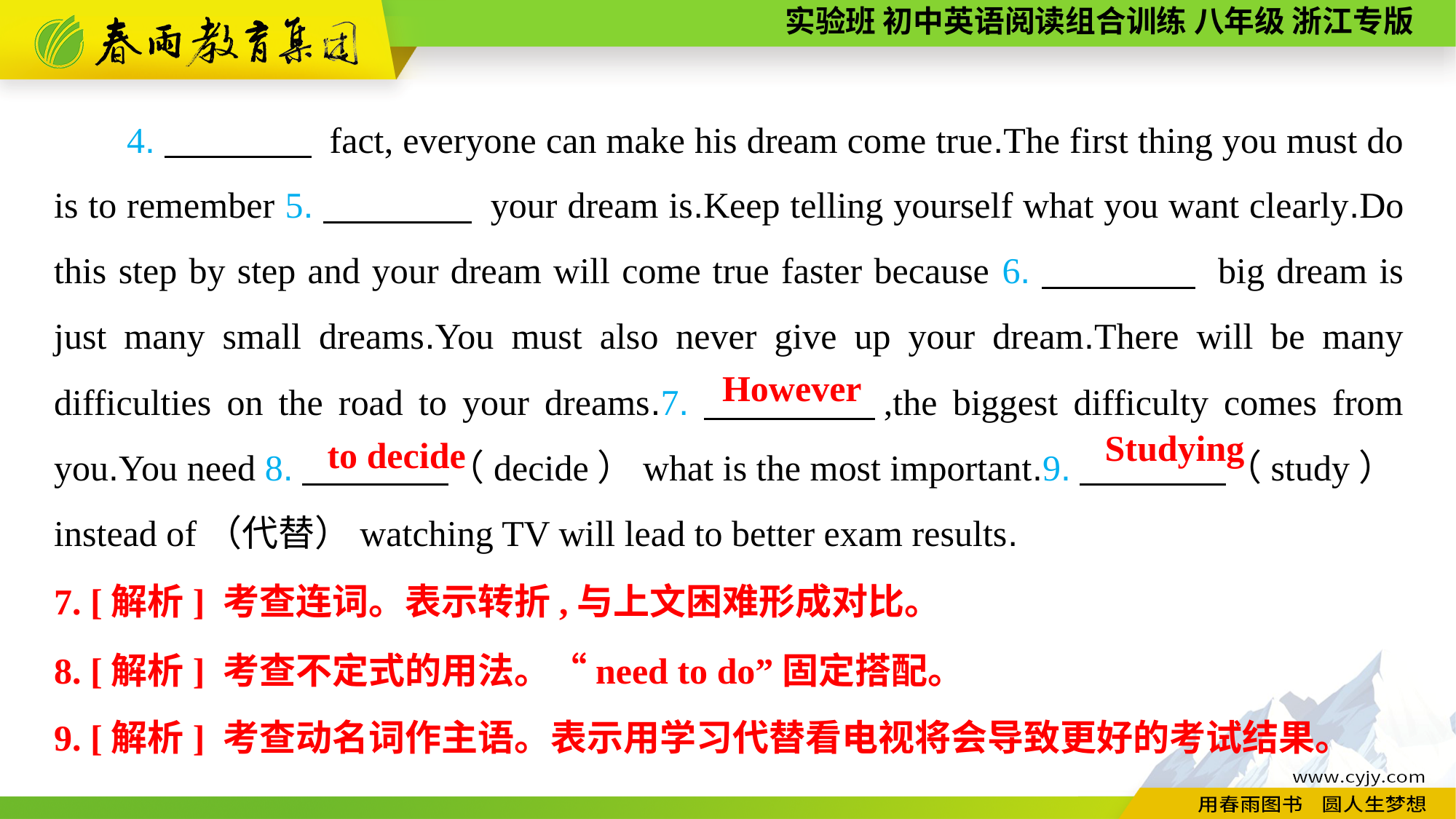

4.　　　　 fact, everyone can make his dream come true.The first thing you must do is to remember 5.　　　　 your dream is.Keep telling yourself what you want clearly.Do this step by step and your dream will come true faster because 6.　　　　 big dream is just many small dreams.You must also never give up your dream.There will be many difficulties on the road to your dreams.7.　　　　,the biggest difficulty comes from you.You need 8.　　　　（decide）what is the most important.9.　　　　（study）instead of（代替）watching TV will lead to better exam results.
However
Studying
to decide
7. [解析] 考查连词。表示转折,与上文困难形成对比。
8. [解析] 考查不定式的用法。“need to do”固定搭配。
9. [解析] 考查动名词作主语。表示用学习代替看电视将会导致更好的考试结果。